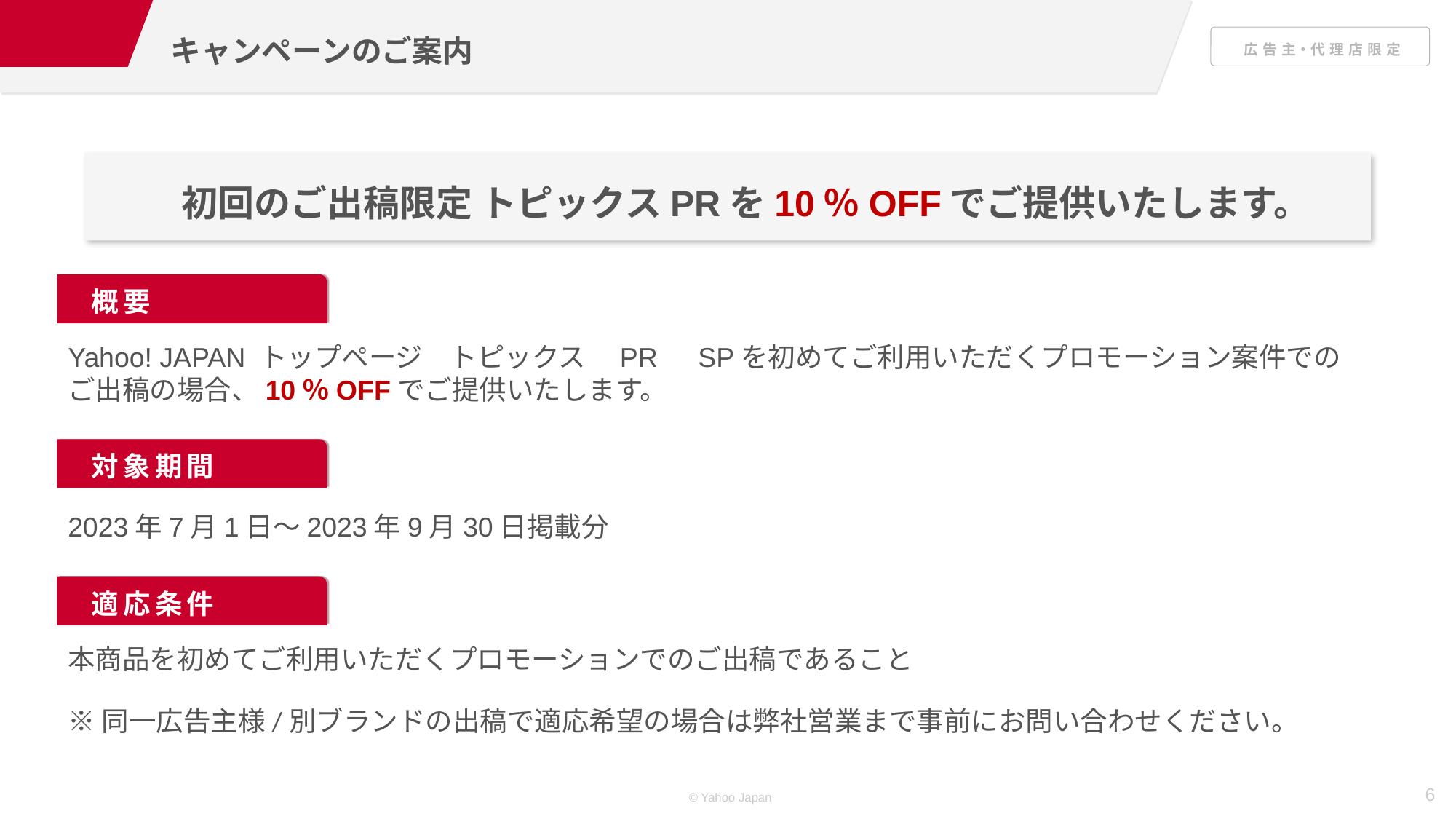

キャンペーンのご案内
初回のご出稿限定 トピックスPRを10％OFFでご提供いたします。
概要
Yahoo! JAPAN トップページ　トピックス　PR　SPを初めてご利用いただくプロモーション案件での
ご出稿の場合、10％OFFでご提供いたします。
対象期間
2023年7月1日～2023年9月30日掲載分
適応条件
本商品を初めてご利用いただくプロモーションでのご出稿であること

※同一広告主様/別ブランドの出稿で適応希望の場合は弊社営業まで事前にお問い合わせください。